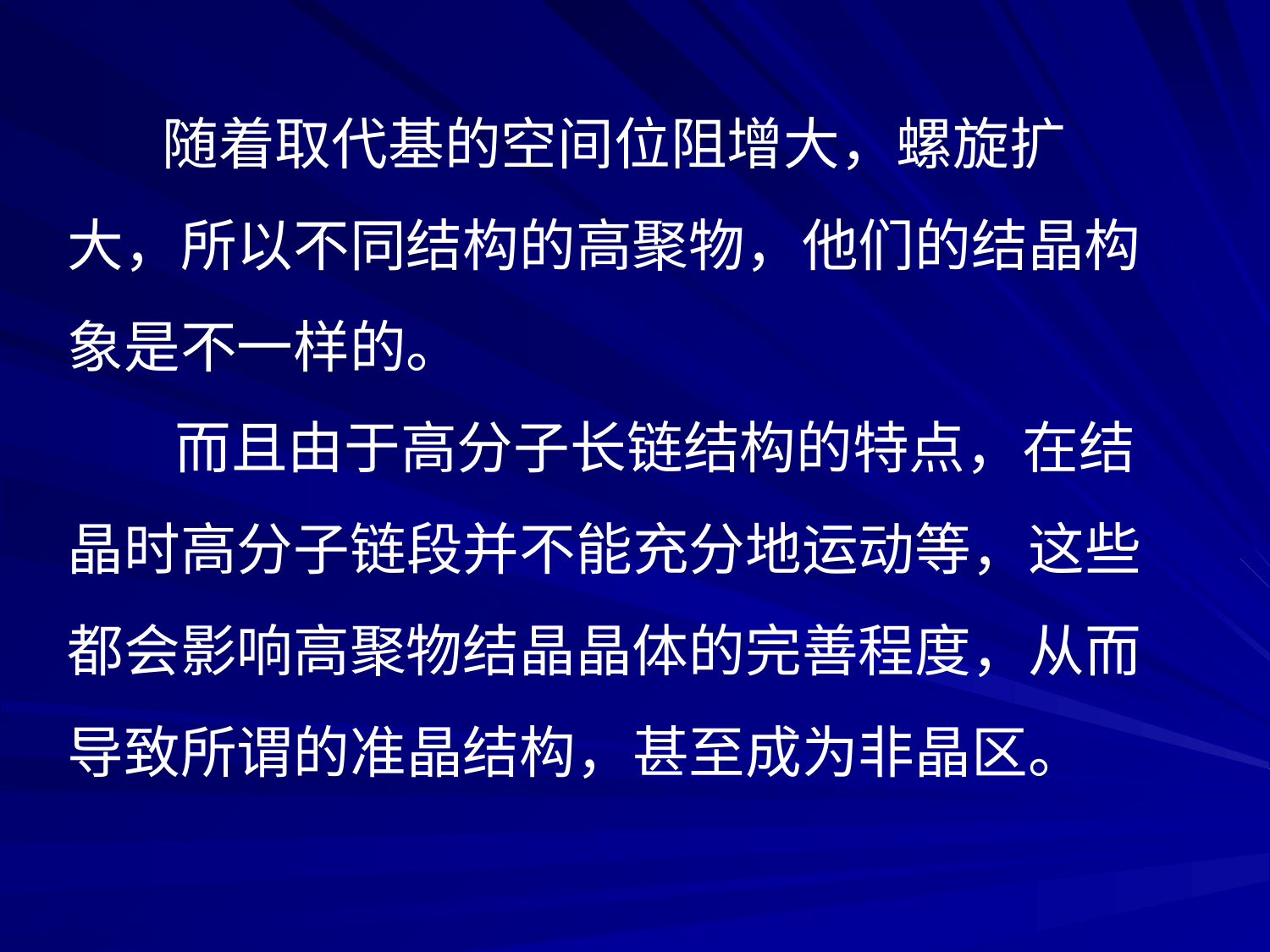

随着取代基的空间位阻增大，螺旋扩大，所以不同结构的高聚物，他们的结晶构象是不一样的。
　    而且由于高分子长链结构的特点，在结晶时高分子链段并不能充分地运动等，这些都会影响高聚物结晶晶体的完善程度，从而导致所谓的准晶结构，甚至成为非晶区。